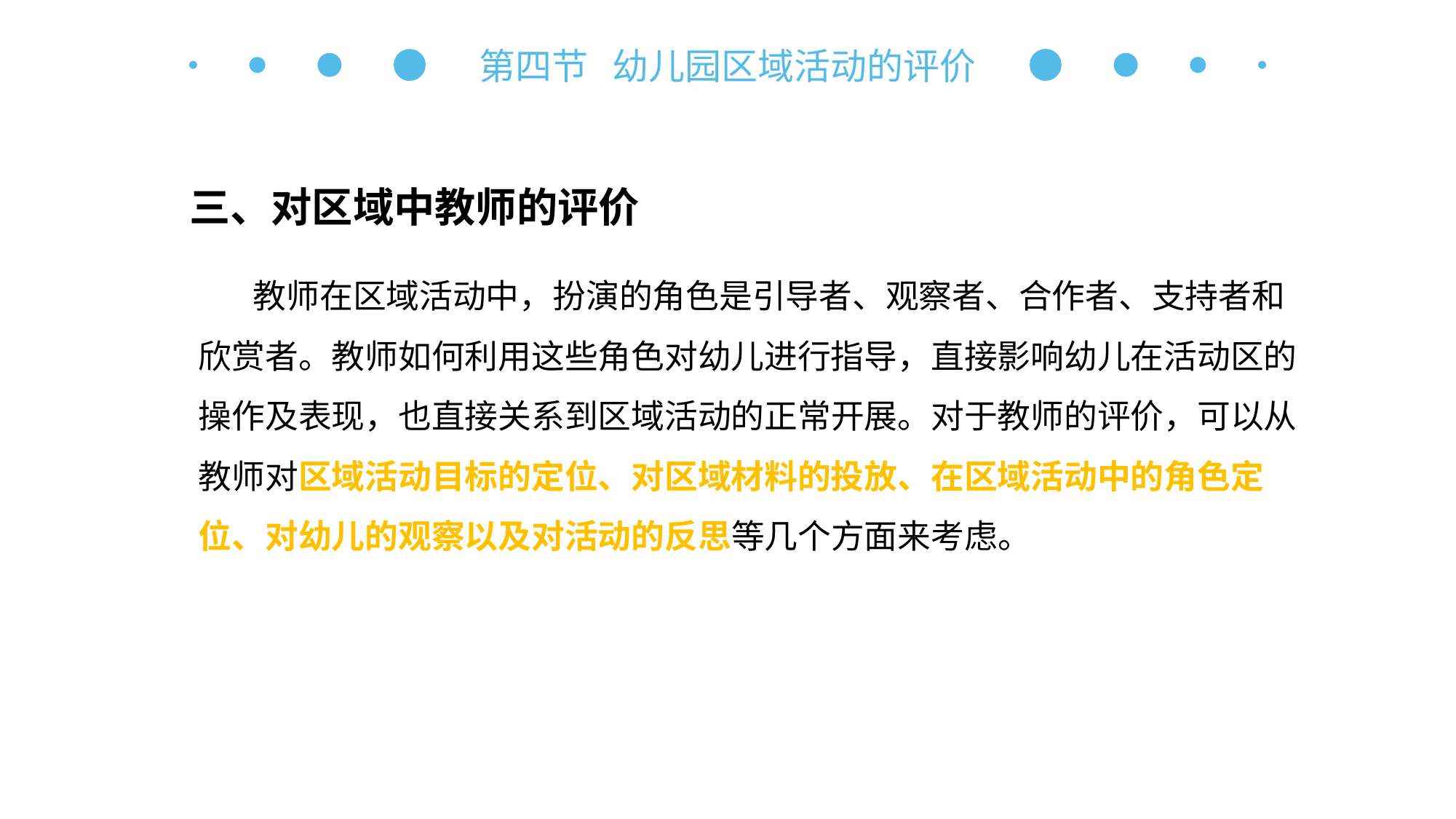

第四节   幼儿园区域活动的评价

三、对区域中教师的评价
教师在区域活动中，扮演的角色是引导者、观察者、合作者、支持者和欣赏者。教师如何利用这些角色对幼儿进行指导，直接影响幼儿在活动区的操作及表现，也直接关系到区域活动的正常开展。对于教师的评价，可以从教师对区域活动目标的定位、对区域材料的投放、在区域活动中的角色定位、对幼儿的观察以及对活动的反思等几个方面来考虑。